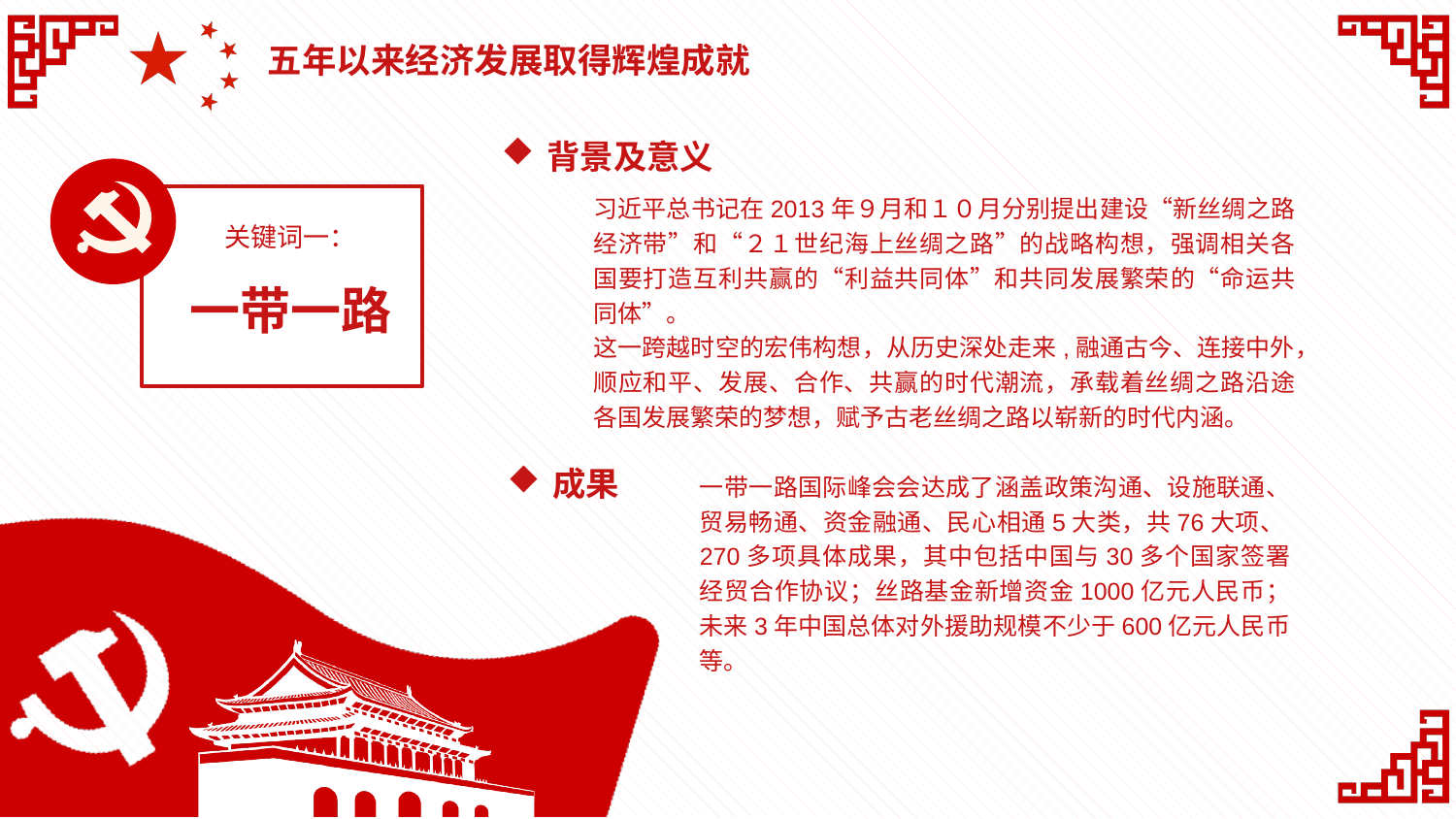

五年以来经济发展取得辉煌成就
背景及意义

习近平总书记在2013年９月和１０月分别提出建设“新丝绸之路经济带”和“２１世纪海上丝绸之路”的战略构想，强调相关各国要打造互利共赢的“利益共同体”和共同发展繁荣的“命运共同体”。
这一跨越时空的宏伟构想，从历史深处走来,融通古今、连接中外，顺应和平、发展、合作、共赢的时代潮流，承载着丝绸之路沿途各国发展繁荣的梦想，赋予古老丝绸之路以崭新的时代内涵。

关键词一：
一带一路
成果
一带一路国际峰会会达成了涵盖政策沟通、设施联通、贸易畅通、资金融通、民心相通5大类，共76大项、270多项具体成果，其中包括中国与30多个国家签署经贸合作协议；丝路基金新增资金1000亿元人民币；未来3年中国总体对外援助规模不少于600亿元人民币等。